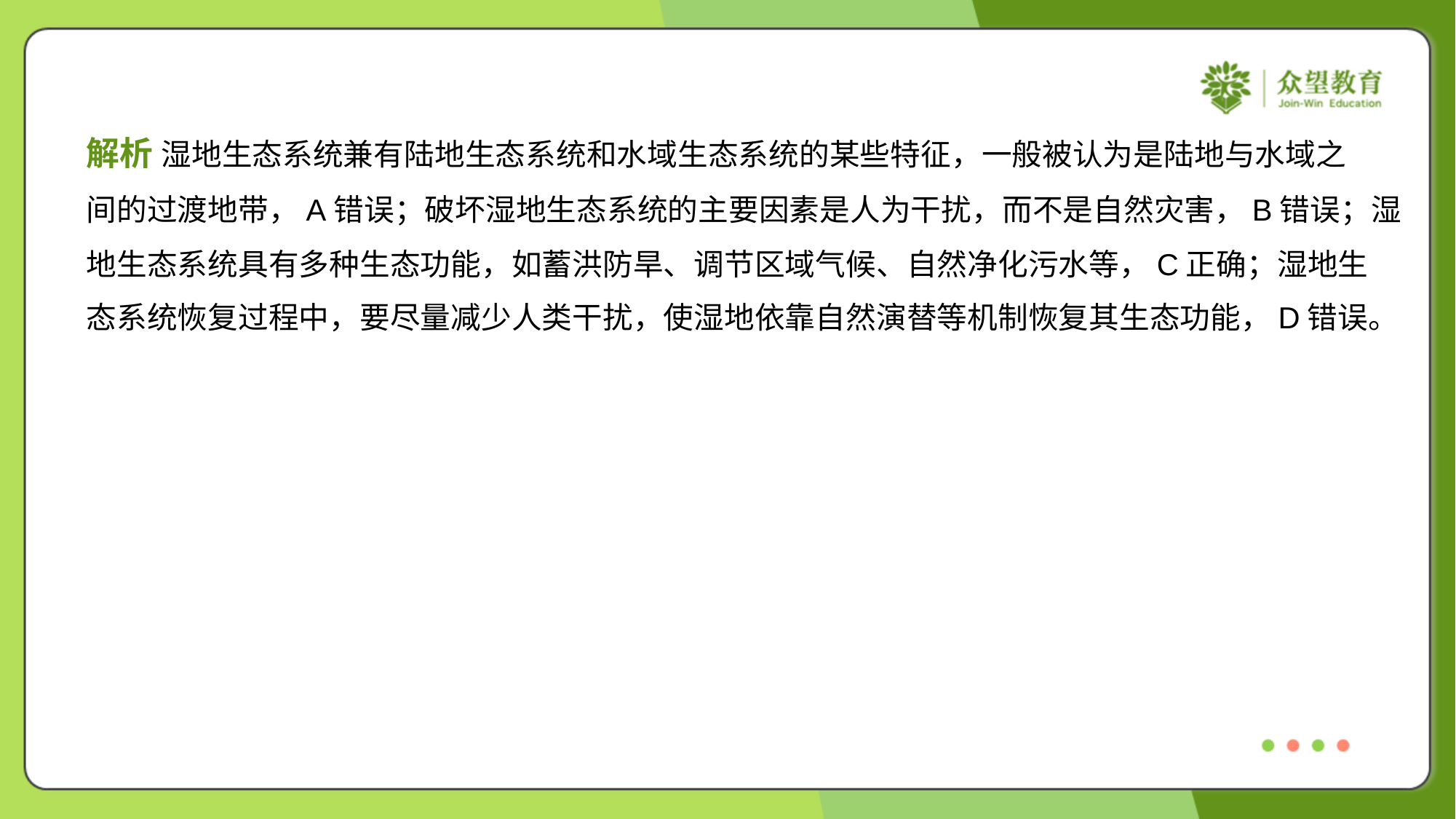

解析 湿地生态系统兼有陆地生态系统和水域生态系统的某些特征，一般被认为是陆地与水域之
间的过渡地带，A错误；破坏湿地生态系统的主要因素是人为干扰，而不是自然灾害，B错误；湿
地生态系统具有多种生态功能，如蓄洪防旱、调节区域气候、自然净化污水等，C正确；湿地生
态系统恢复过程中，要尽量减少人类干扰，使湿地依靠自然演替等机制恢复其生态功能，D错误。